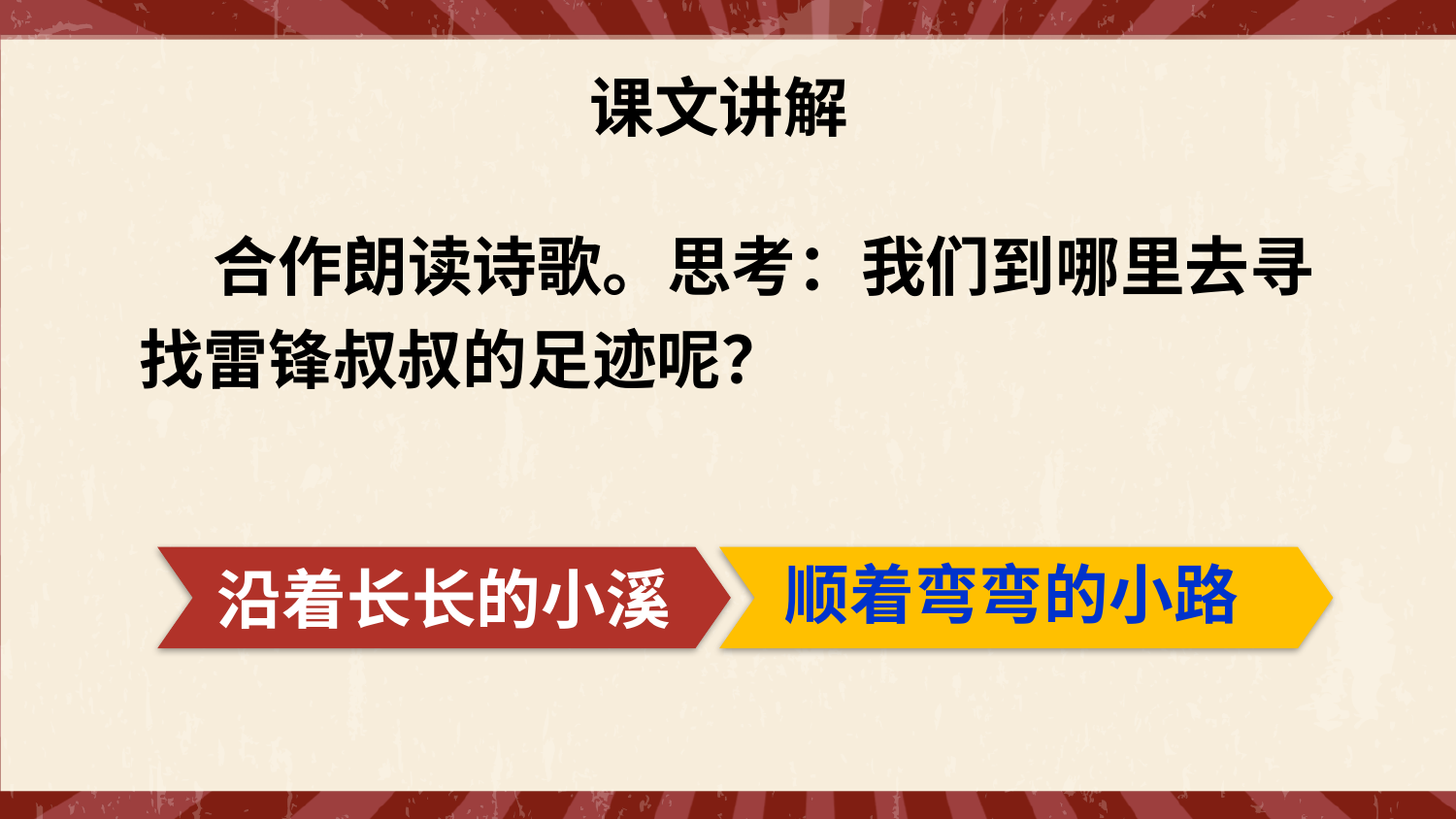

课文讲解
    合作朗读诗歌。思考：我们到哪里去寻找雷锋叔叔的足迹呢？

沿着长长的小溪

顺着弯弯的小路